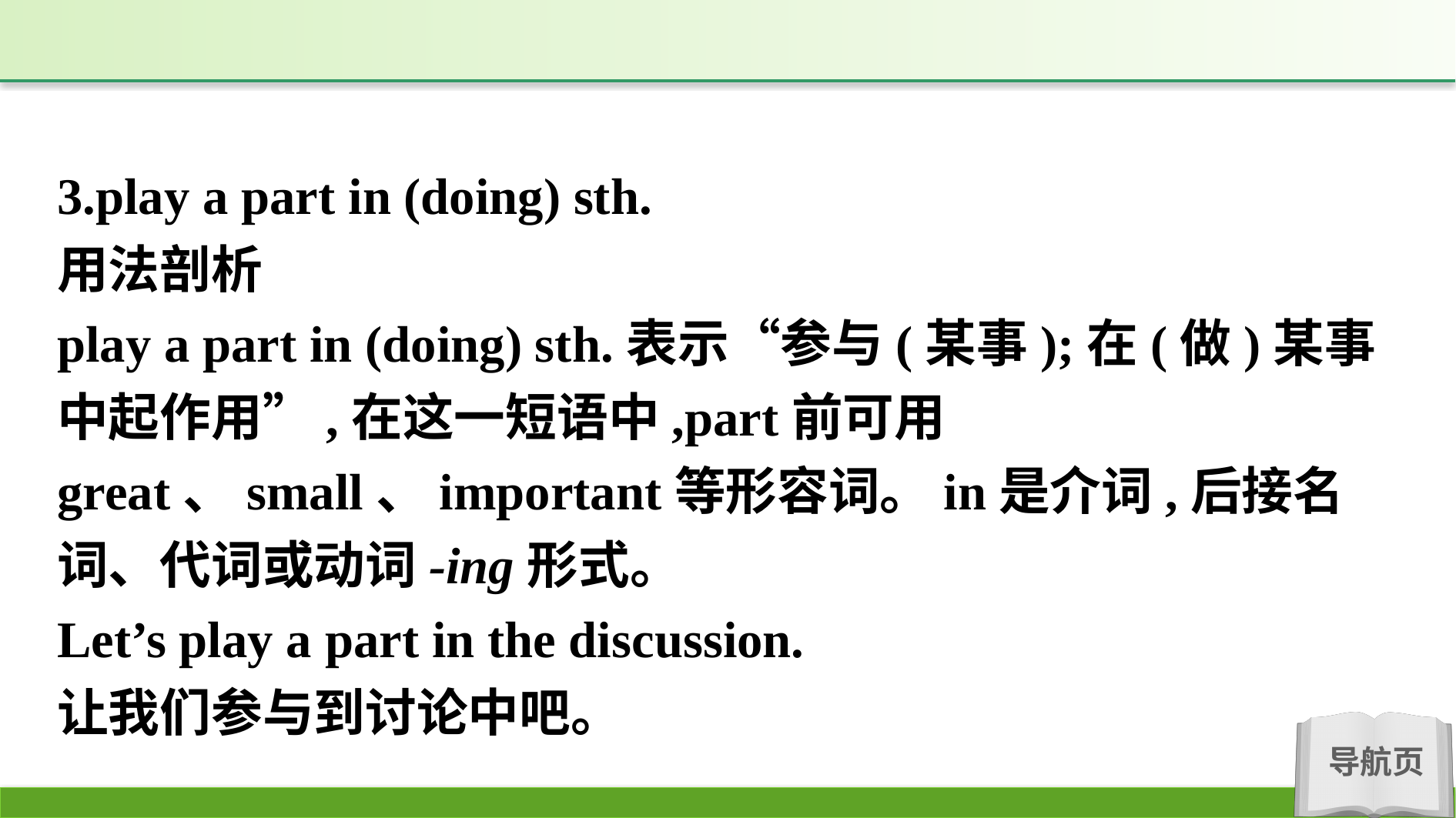

3.play a part in (doing) sth.
用法剖析
play a part in (doing) sth.表示“参与(某事);在(做)某事中起作用”,在这一短语中,part前可用great、small、important等形容词。in是介词,后接名词、代词或动词-ing形式。
Let’s play a part in the discussion.
让我们参与到讨论中吧。